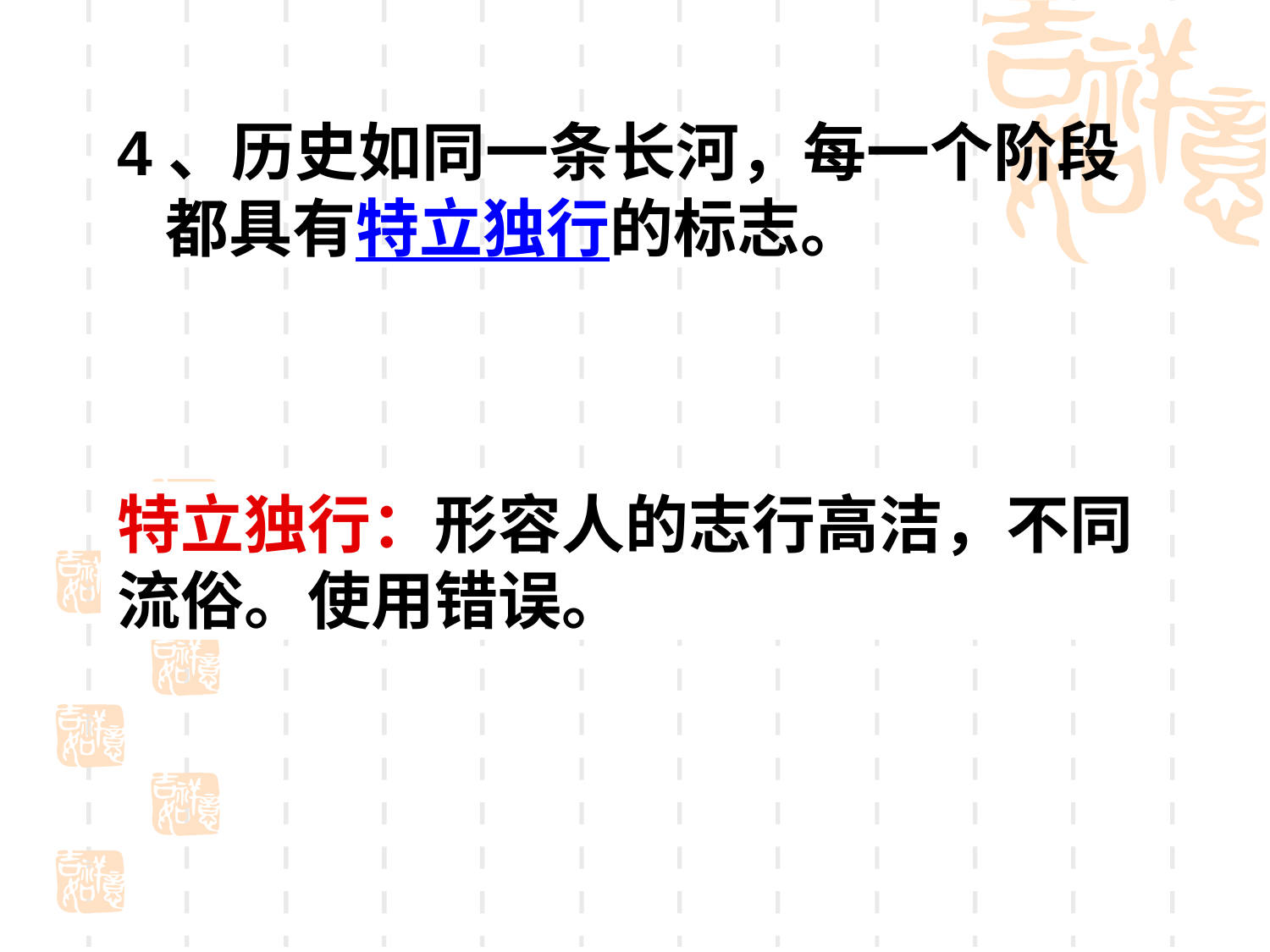

4、历史如同一条长河，每一个阶段都具有特立独行的标志。
# 特立独行：形容人的志行高洁，不同流俗。使用错误。